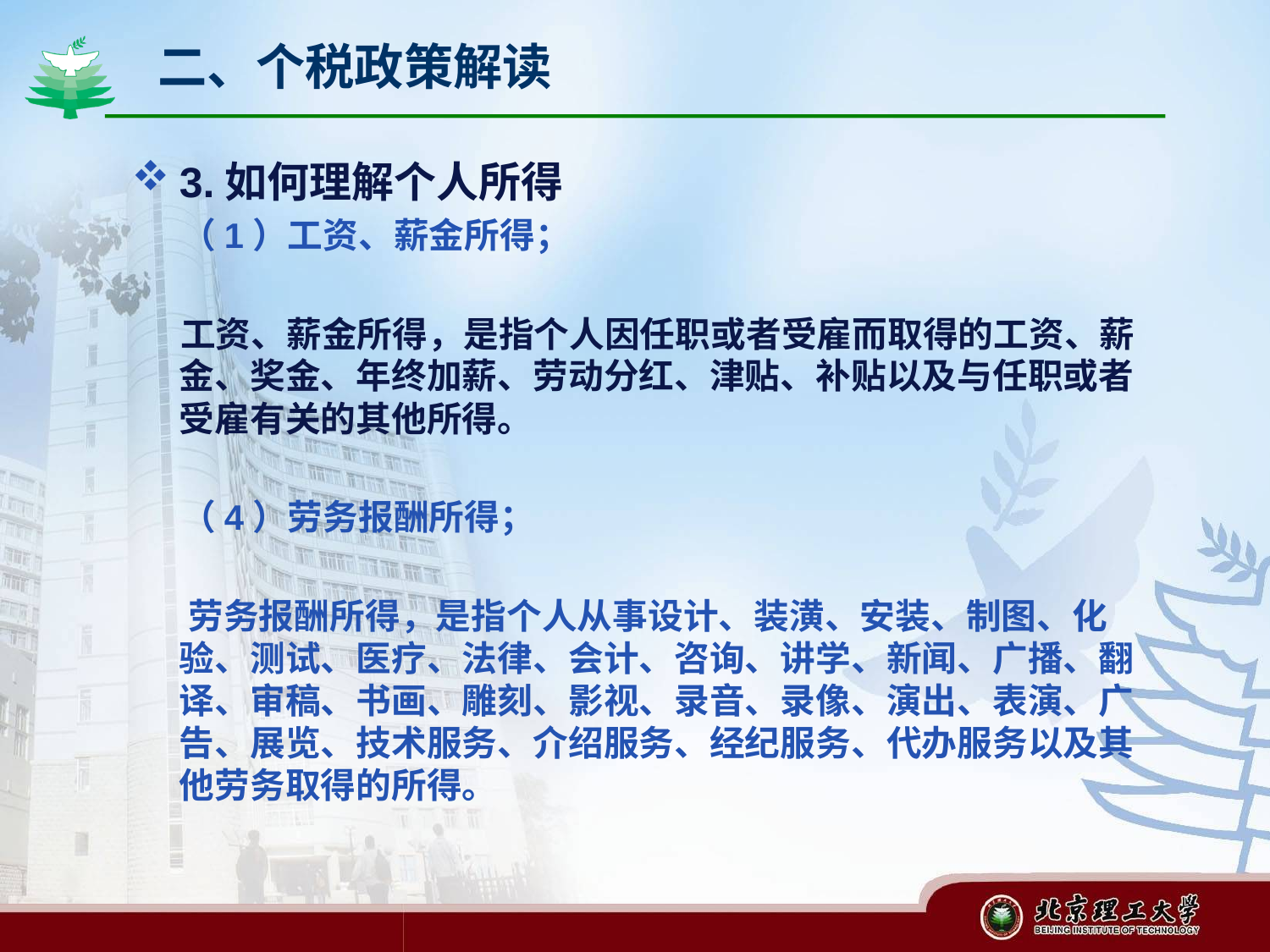

# 二、个税政策解读
3.如何理解个人所得
     （1）工资、薪金所得；

     工资、薪金所得，是指个人因任职或者受雇而取得的工资、薪  金、奖金、年终加薪、劳动分红、津贴、补贴以及与任职或者受雇有关的其他所得。

     （4）劳务报酬所得；

      劳务报酬所得，是指个人从事设计、装潢、安装、制图、化验、测试、医疗、法律、会计、咨询、讲学、新闻、广播、翻译、审稿、书画、雕刻、影视、录音、录像、演出、表演、广告、展览、技术服务、介绍服务、经纪服务、代办服务以及其他劳务取得的所得。